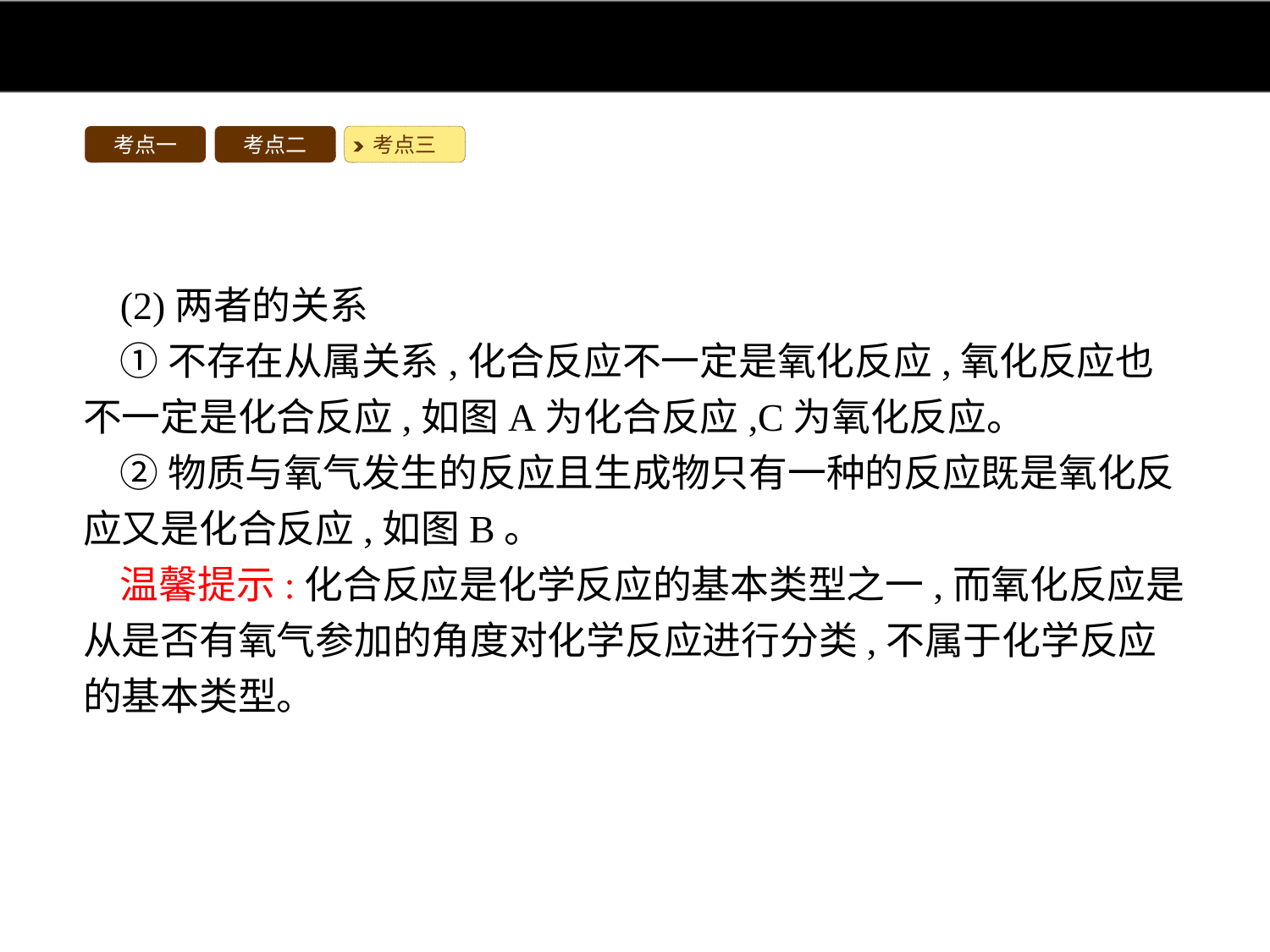

考点一
考点二
考点三

(2)两者的关系
①不存在从属关系,化合反应不一定是氧化反应,氧化反应也不一定是化合反应,如图A为化合反应,C为氧化反应。
②物质与氧气发生的反应且生成物只有一种的反应既是氧化反应又是化合反应,如图B。
温馨提示:化合反应是化学反应的基本类型之一,而氧化反应是从是否有氧气参加的角度对化学反应进行分类,不属于化学反应的基本类型。